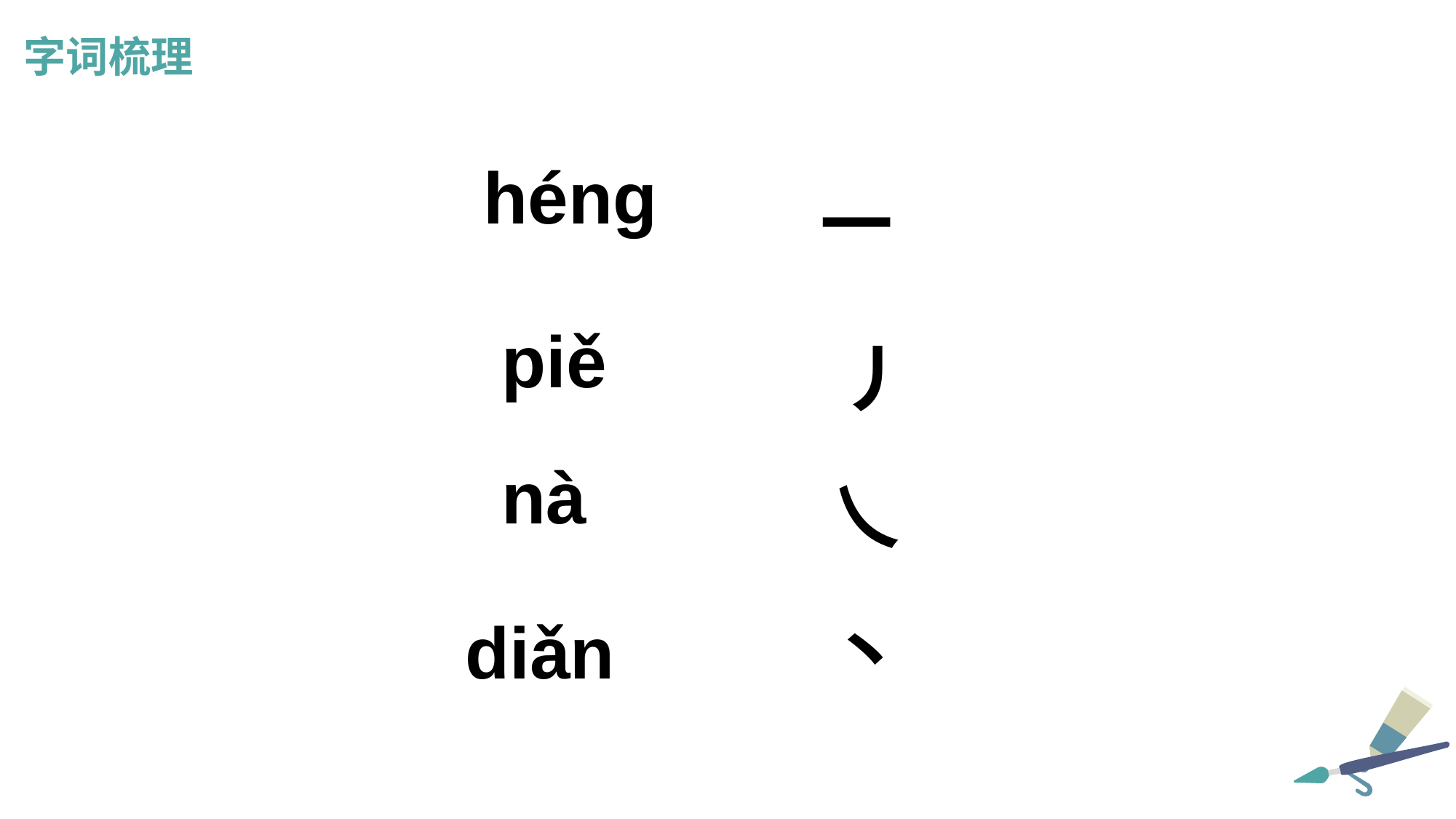

字词梳理
héng
一
piě
丿
nà
乀
diǎn
丶